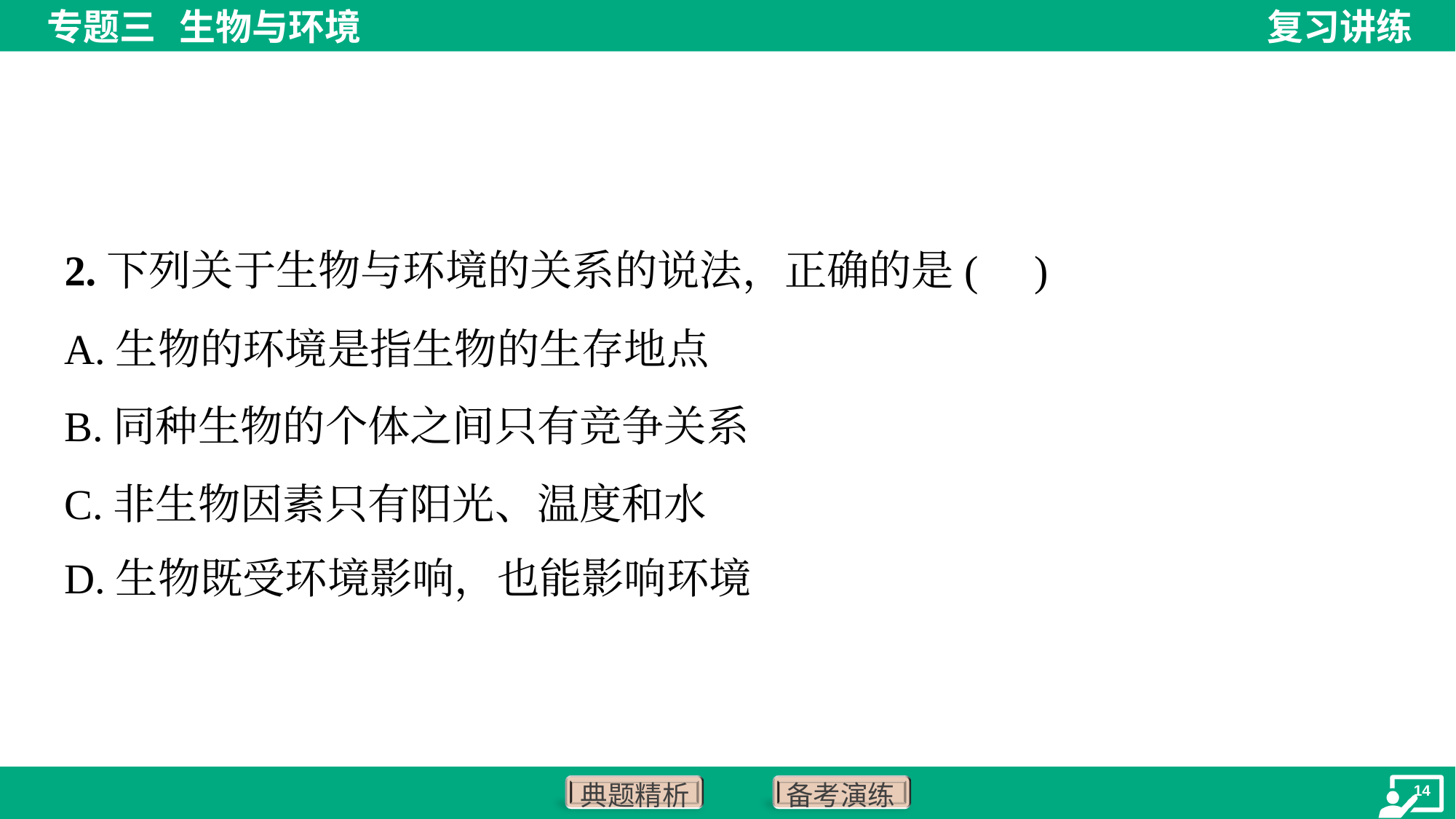

2.下列关于生物与环境的关系的说法，正确的是(     )
A.生物的环境是指生物的生存地点
B.同种生物的个体之间只有竞争关系
C.非生物因素只有阳光、温度和水
D.生物既受环境影响，也能影响环境